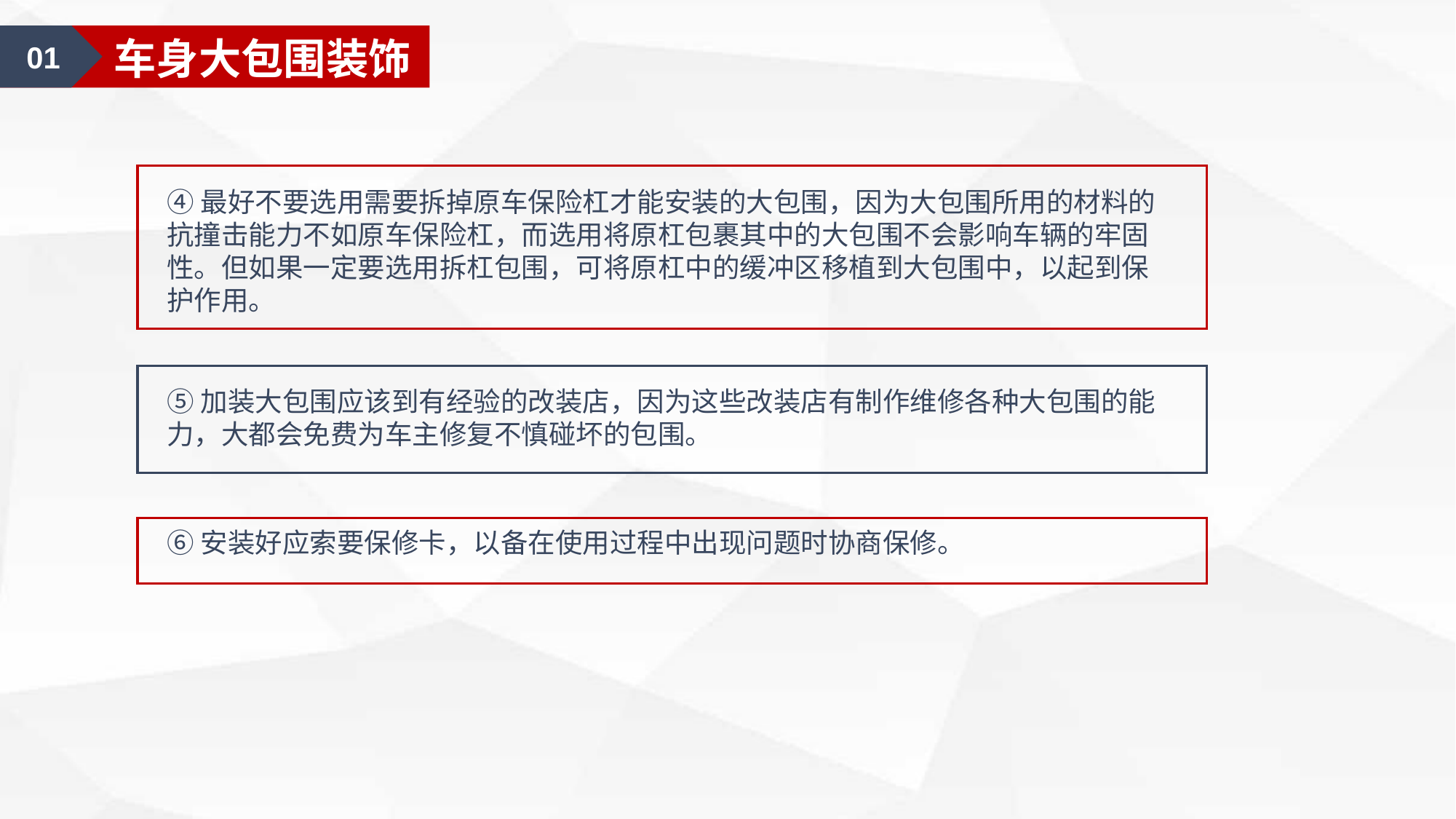

01
车身大包围装饰

④最好不要选用需要拆掉原车保险杠才能安装的大包围，因为大包围所用的材料的抗撞击能力不如原车保险杠，而选用将原杠包裹其中的大包围不会影响车辆的牢固性。但如果一定要选用拆杠包围，可将原杠中的缓冲区移植到大包围中，以起到保护作用。

⑤加装大包围应该到有经验的改装店，因为这些改装店有制作维修各种大包围的能力，大都会免费为车主修复不慎碰坏的包围。

⑥安装好应索要保修卡，以备在使用过程中出现问题时协商保修。